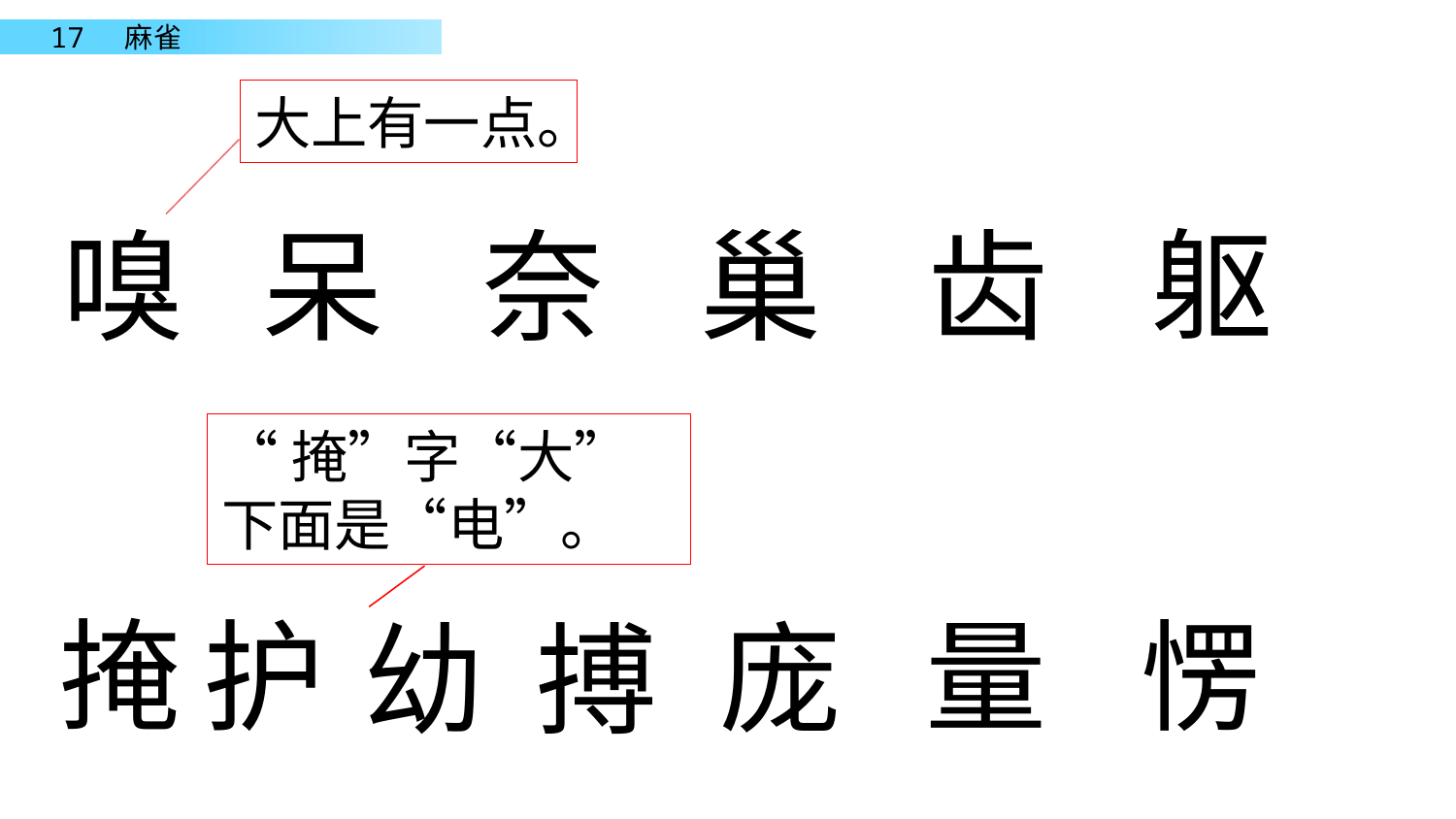

大上有一点。
躯
嗅
呆
奈
齿
巢
“掩”字“大”下面是“电”。
掩
愣
护
量
庞
幼
搏